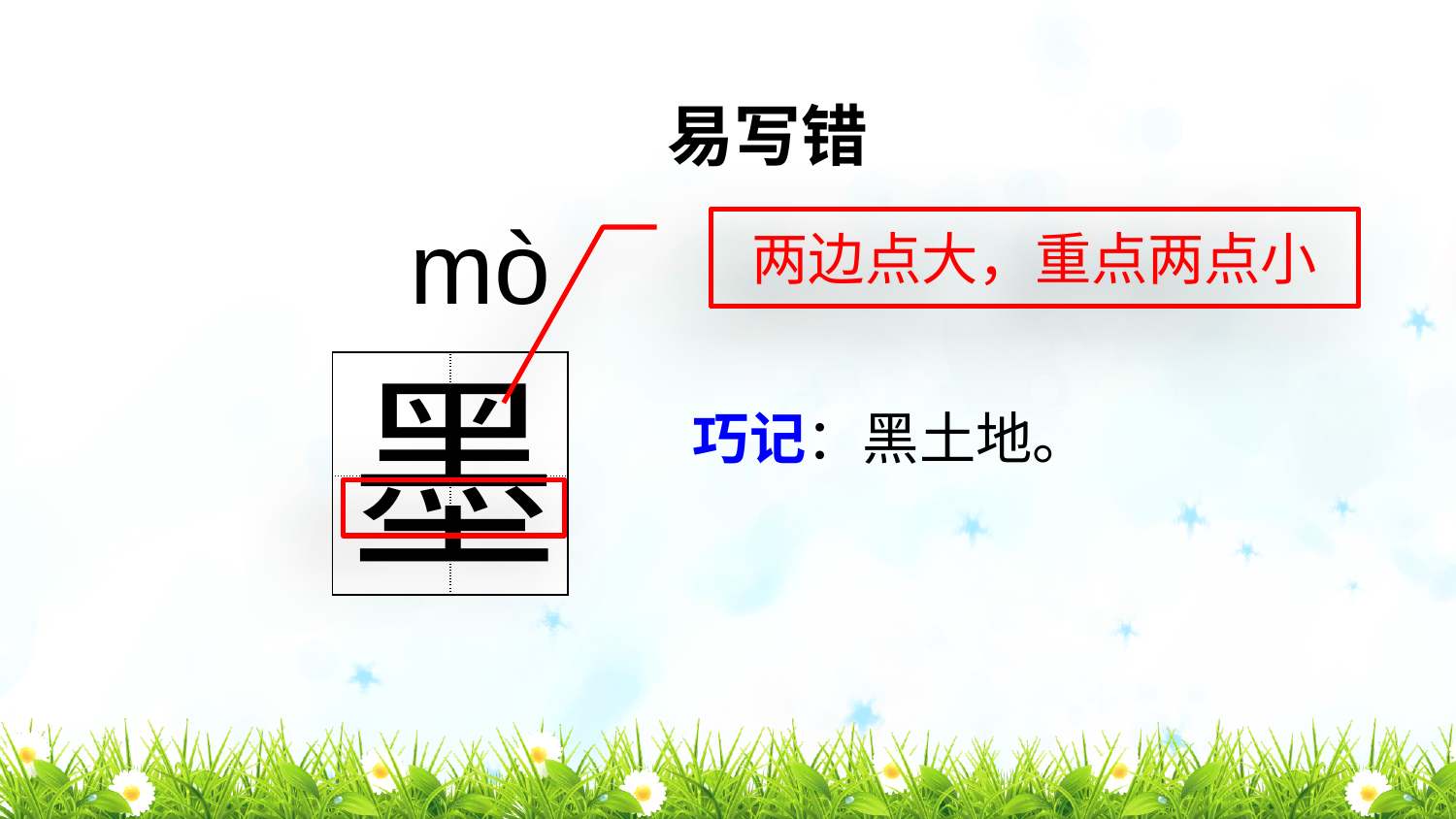

易写错
mò
两边点大，重点两点小
墨
|  |  |
| --- | --- |
|  |  |
巧记：黑土地。